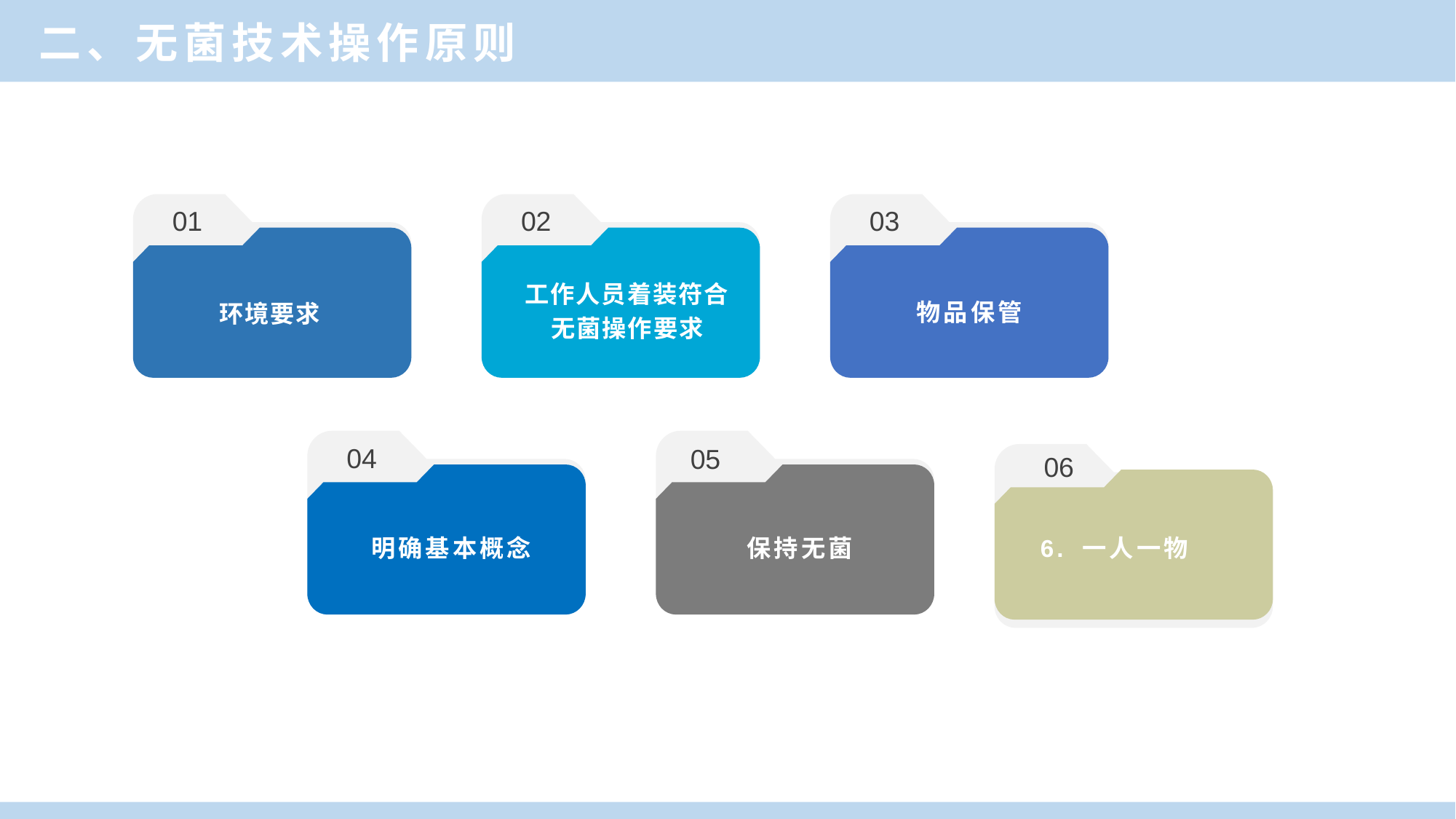

二、无菌技术操作原则

01
02
03

工作人员着装符合无菌操作要求
物品保管
环境要求

04
05

明确基本概念
保持无菌
06

6. 一人一物